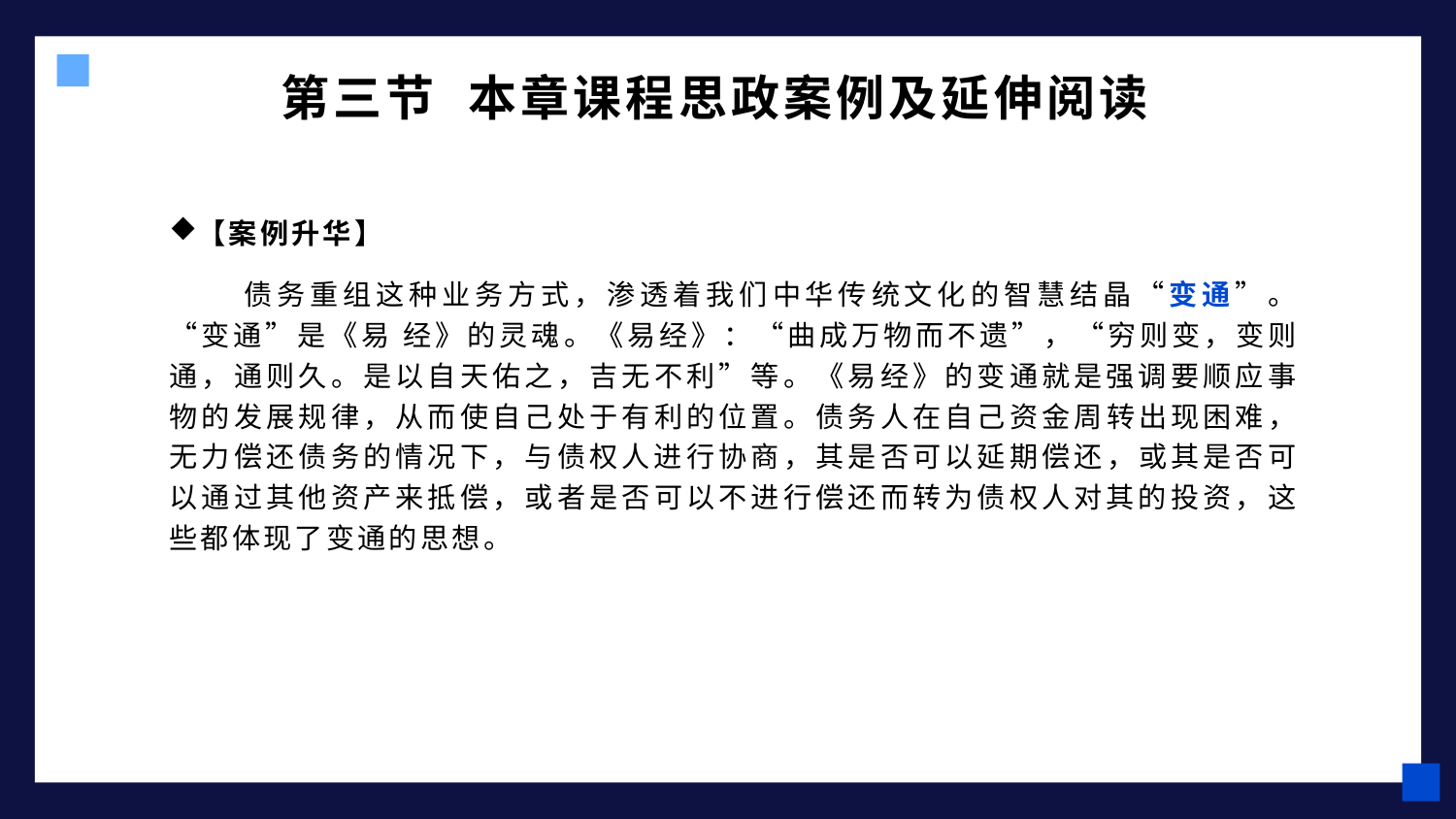

# 第三节  本章课程思政案例及延伸阅读
【案例升华】
      债务重组这种业务方式，渗透着我们中华传统文化的智慧结晶“变通”。“变通”是《易 经》的灵魂。《易经》：“曲成万物而不遗”，“穷则变，变则通，通则久。是以自天佑之，吉无不利”等。《易经》的变通就是强调要顺应事物的发展规律，从而使自己处于有利的位置。债务人在自己资金周转出现困难，无力偿还债务的情况下，与债权人进行协商，其是否可以延期偿还，或其是否可以通过其他资产来抵偿，或者是否可以不进行偿还而转为债权人对其的投资，这些都体现了变通的思想。